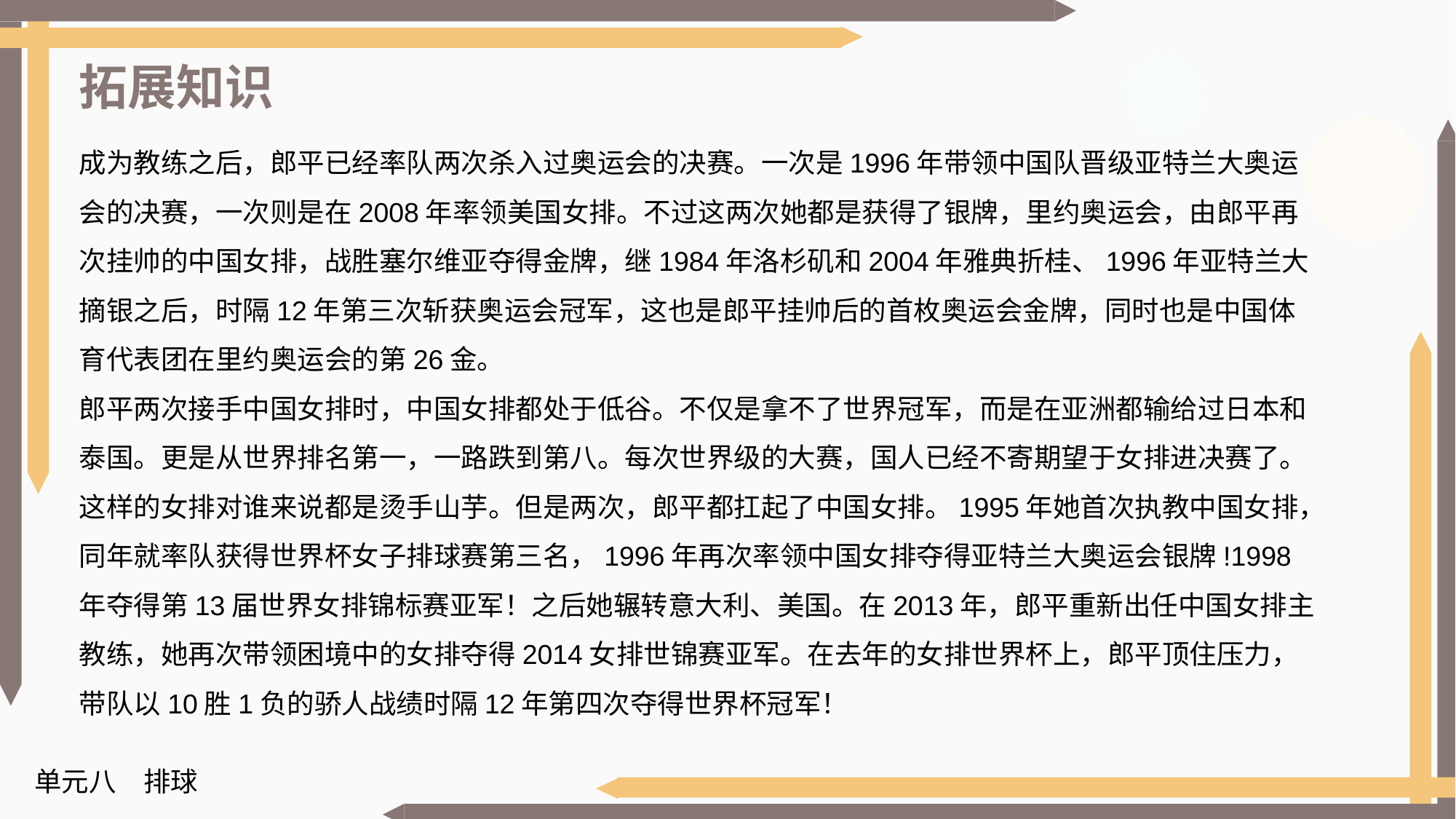

拓展知识

成为教练之后，郎平已经率队两次杀入过奥运会的决赛。一次是1996年带领中国队晋级亚特兰大奥运会的决赛，一次则是在2008年率领美国女排。不过这两次她都是获得了银牌，里约奥运会，由郎平再次挂帅的中国女排，战胜塞尔维亚夺得金牌，继1984年洛杉矶和2004年雅典折桂、1996年亚特兰大摘银之后，时隔12年第三次斩获奥运会冠军，这也是郎平挂帅后的首枚奥运会金牌，同时也是中国体育代表团在里约奥运会的第26金。
郎平两次接手中国女排时，中国女排都处于低谷。不仅是拿不了世界冠军，而是在亚洲都输给过日本和泰国。更是从世界排名第一，一路跌到第八。每次世界级的大赛，国人已经不寄期望于女排进决赛了。
这样的女排对谁来说都是烫手山芋。但是两次，郎平都扛起了中国女排。1995年她首次执教中国女排，同年就率队获得世界杯女子排球赛第三名，1996年再次率领中国女排夺得亚特兰大奥运会银牌!1998年夺得第13届世界女排锦标赛亚军！之后她辗转意大利、美国。在2013年，郎平重新出任中国女排主教练，她再次带领困境中的女排夺得2014女排世锦赛亚军。在去年的女排世界杯上，郎平顶住压力，带队以10胜1负的骄人战绩时隔12年第四次夺得世界杯冠军！
单元八　排球